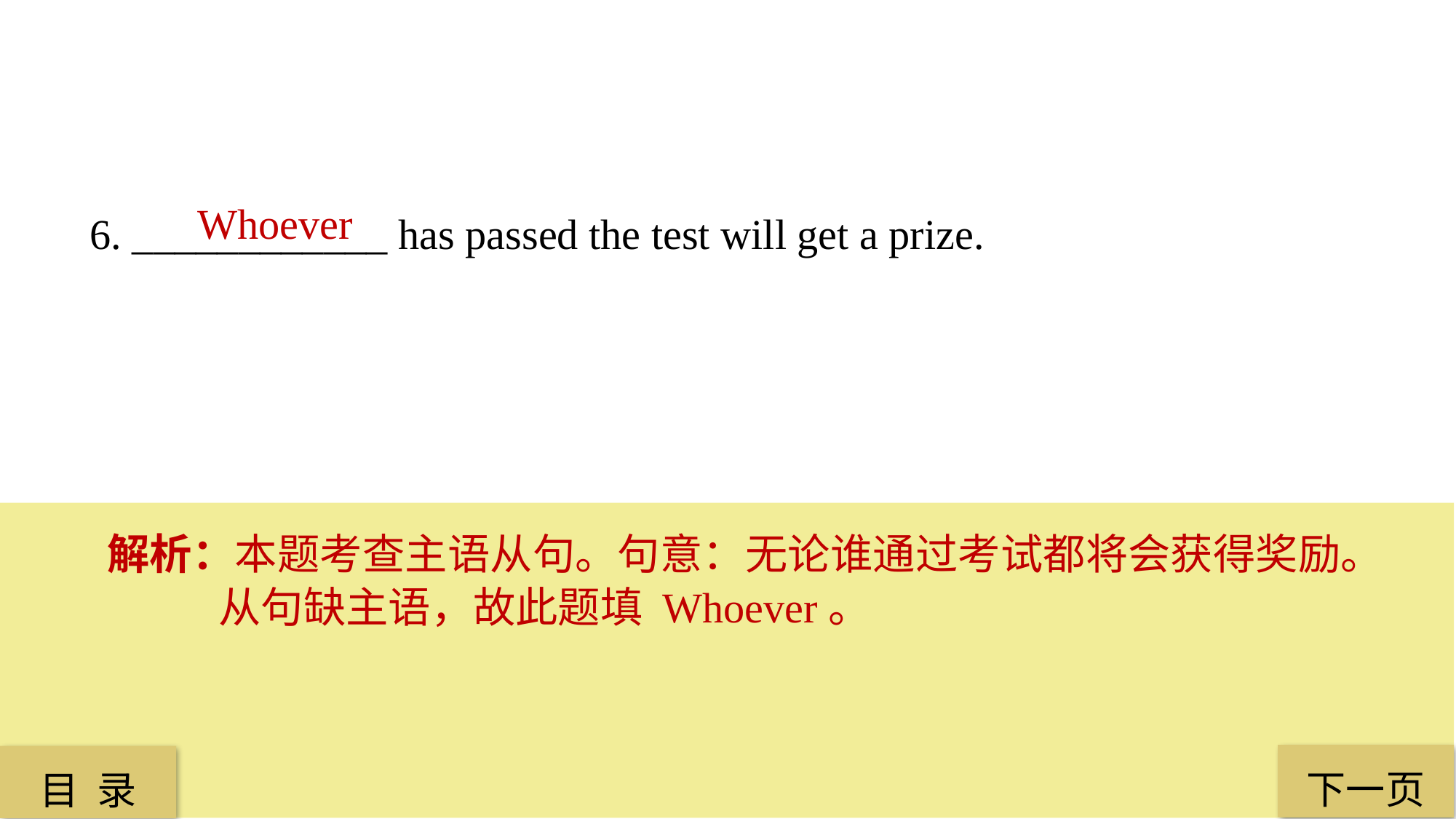

Whoever
6. ____________ has passed the test will get a prize.
解析：本题考查主语从句。句意：无论谁通过考试都将会获得奖励。从句缺主语，故此题填 Whoever。